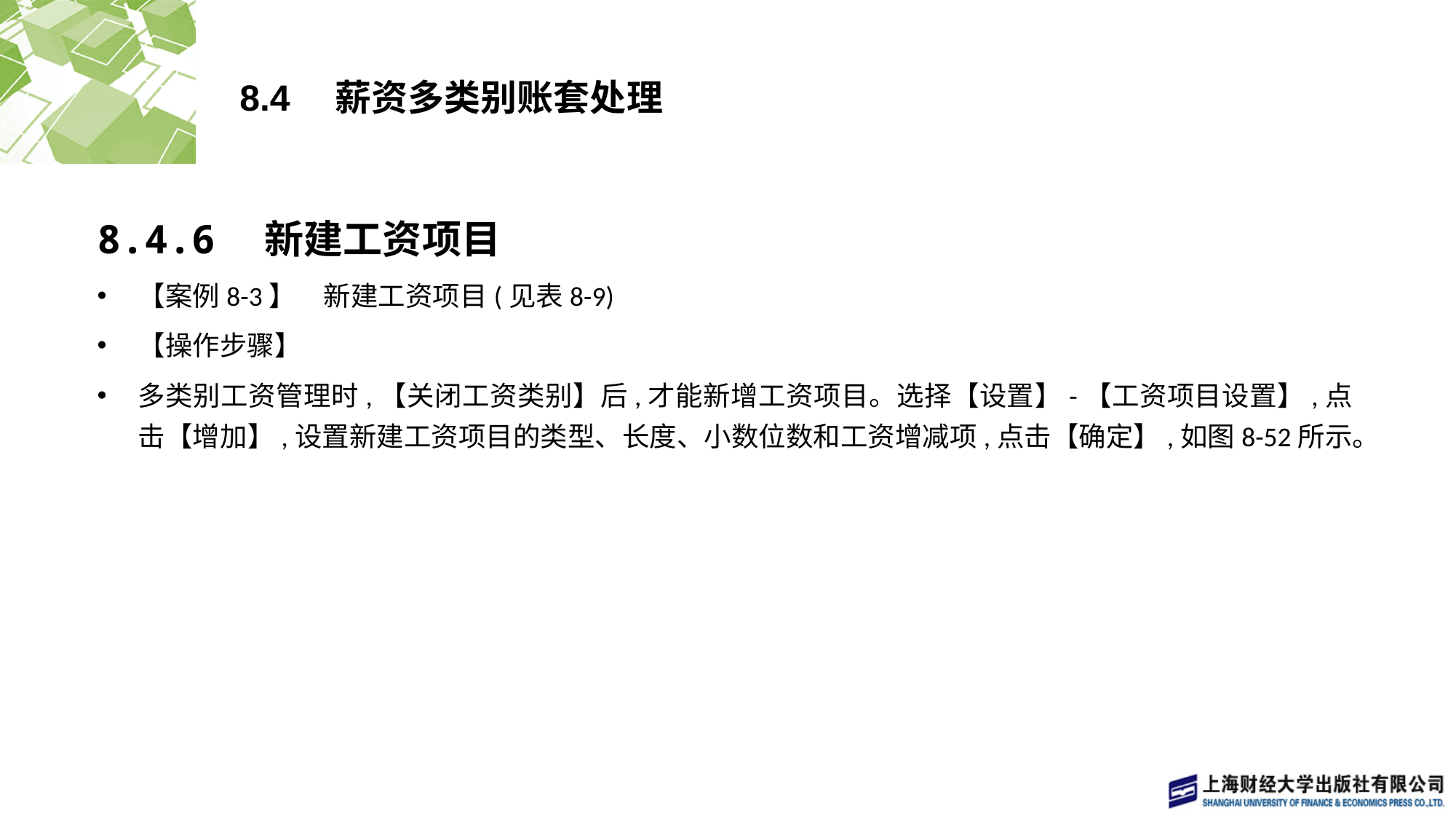

# 8.4　薪资多类别账套处理
8.4.6　新建工资项目
【案例8-3】　新建工资项目(见表8-9)
【操作步骤】
多类别工资管理时,【关闭工资类别】后,才能新增工资项目。选择【设置】-【工资项目设置】,点击【增加】,设置新建工资项目的类型、长度、小数位数和工资增减项,点击【确定】,如图8-52所示。